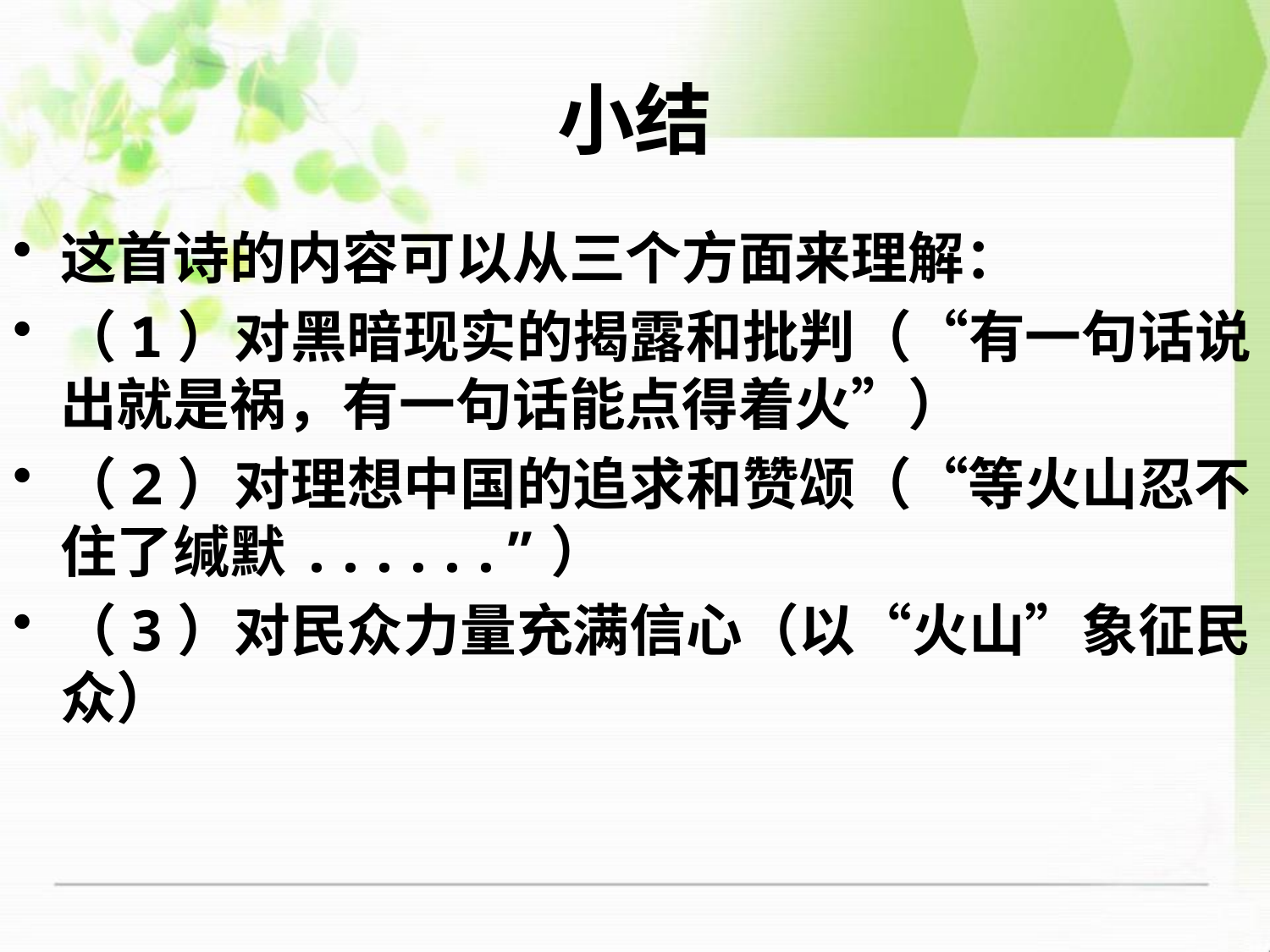

# 小结
这首诗的内容可以从三个方面来理解：
（1）对黑暗现实的揭露和批判（“有一句话说出就是祸，有一句话能点得着火”）
（2）对理想中国的追求和赞颂（“等火山忍不住了缄默......”）
（3）对民众力量充满信心（以“火山”象征民众）